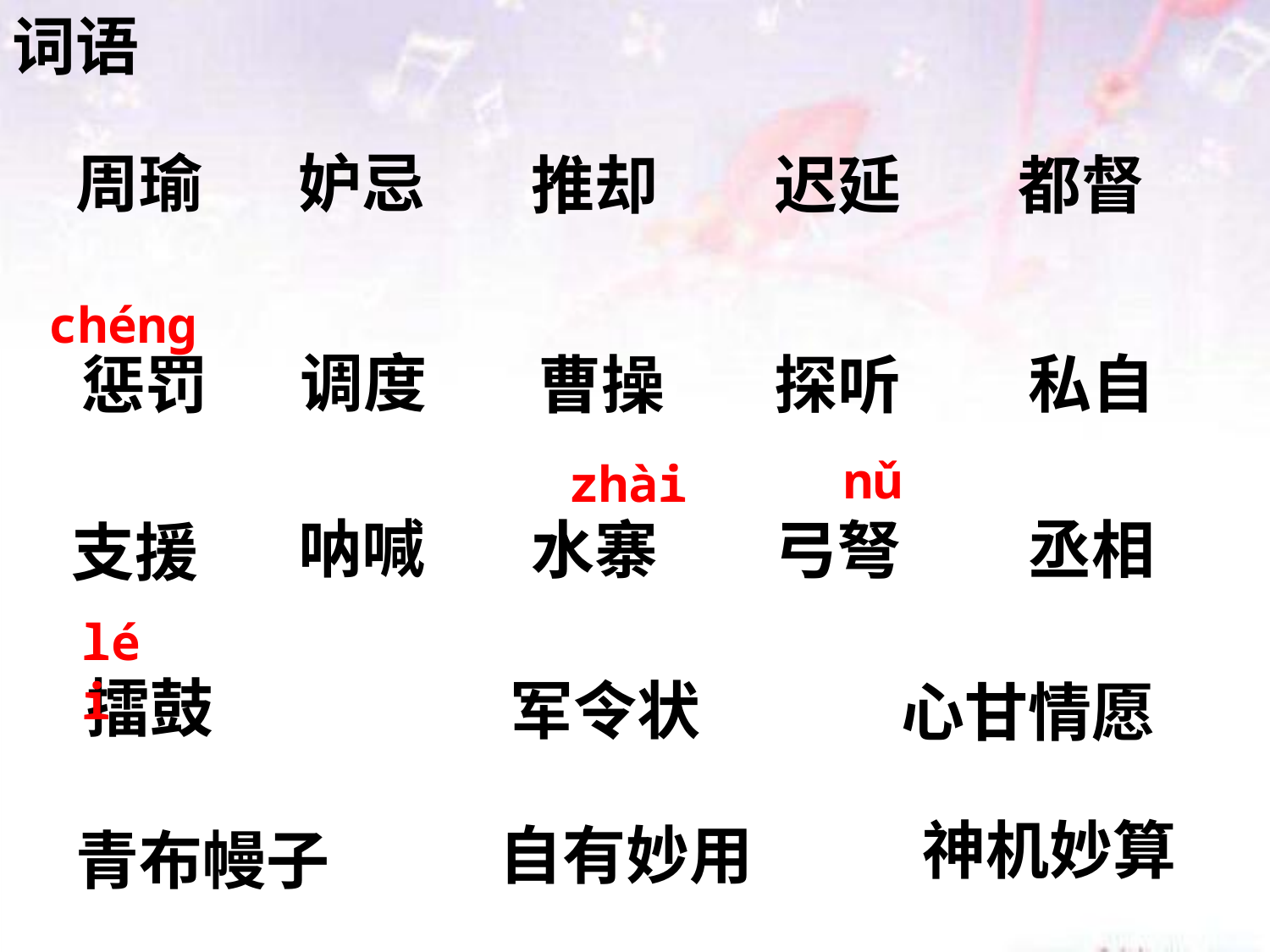

词语
周瑜
妒忌
推却
迟延
都督
chéng
调度
私自
惩罚
曹操
探听
nǔ
zhài
呐喊
水寨
弓弩
丞相
支援
léi
擂鼓
军令状
心甘情愿
神机妙算
自有妙用
青布幔子